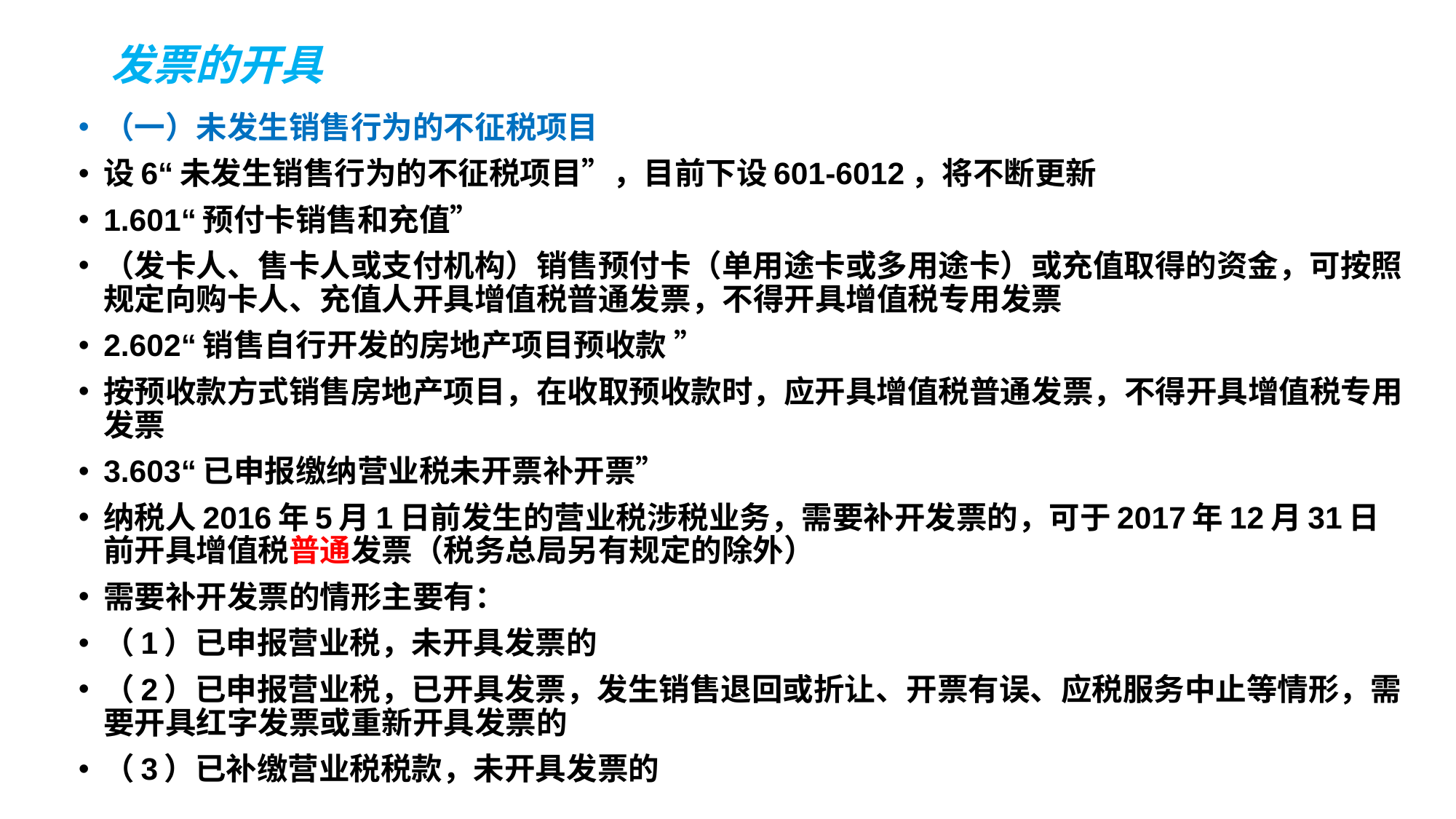

# 发票的开具
（一）未发生销售行为的不征税项目
设6“未发生销售行为的不征税项目”，目前下设601-6012，将不断更新
1.601“预付卡销售和充值”
（发卡人、售卡人或支付机构）销售预付卡（单用途卡或多用途卡）或充值取得的资金，可按照规定向购卡人、充值人开具增值税普通发票，不得开具增值税专用发票
2.602“销售自行开发的房地产项目预收款 ”
按预收款方式销售房地产项目，在收取预收款时，应开具增值税普通发票，不得开具增值税专用发票
3.603“已申报缴纳营业税未开票补开票”
纳税人2016年5月1日前发生的营业税涉税业务，需要补开发票的，可于2017年12月31日前开具增值税普通发票（税务总局另有规定的除外）
需要补开发票的情形主要有：
（1）已申报营业税，未开具发票的
（2）已申报营业税，已开具发票，发生销售退回或折让、开票有误、应税服务中止等情形，需要开具红字发票或重新开具发票的
（3）已补缴营业税税款，未开具发票的